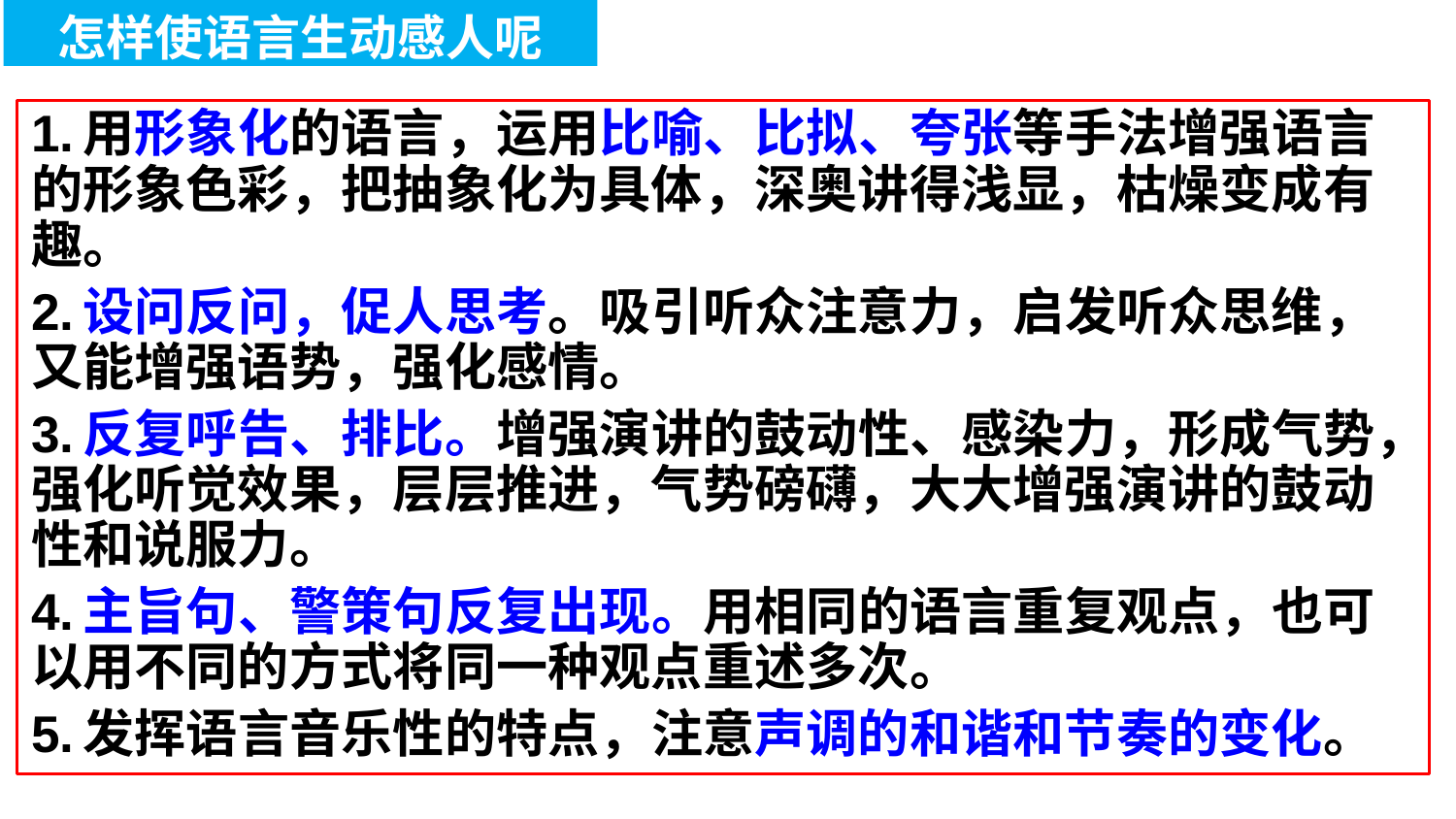

怎样使语言生动感人呢

1.用形象化的语言，运用比喻、比拟、夸张等手法增强语言的形象色彩，把抽象化为具体，深奥讲得浅显，枯燥变成有趣。
2.设问反问，促人思考。吸引听众注意力，启发听众思维，又能增强语势，强化感情。
3.反复呼告、排比。增强演讲的鼓动性、感染力，形成气势，强化听觉效果，层层推进，气势磅礴，大大增强演讲的鼓动性和说服力。
4.主旨句、警策句反复出现。用相同的语言重复观点，也可以用不同的方式将同一种观点重述多次。
5.发挥语言音乐性的特点，注意声调的和谐和节奏的变化。